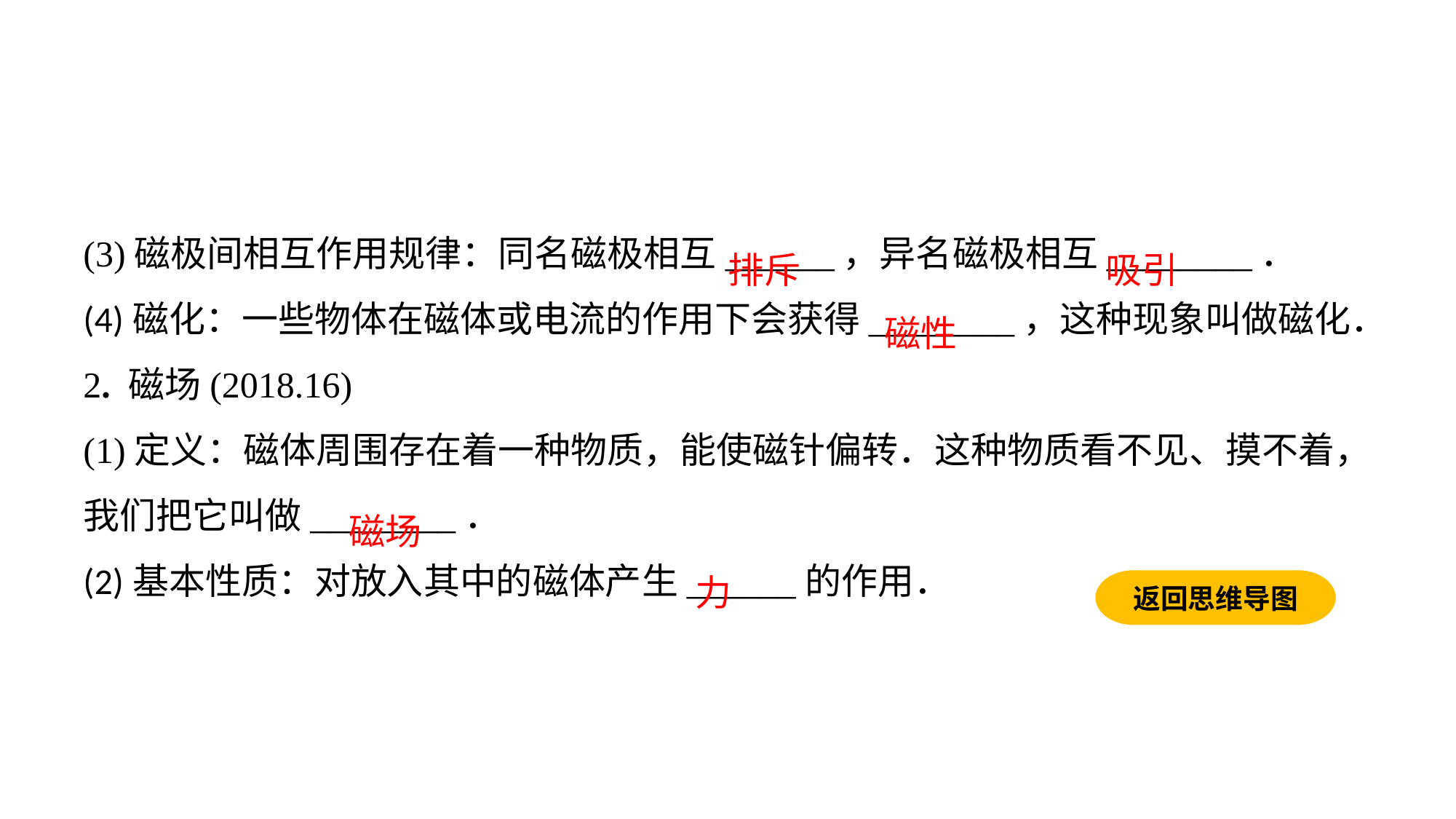

(3)磁极间相互作用规律：同名磁极相互______，异名磁极相互________．(4)磁化：一些物体在磁体或电流的作用下会获得________，这种现象叫做磁化．
2. 磁场(2018.16)(1)定义：磁体周围存在着一种物质，能使磁针偏转．这种物质看不见、摸不着，我们把它叫做________．(2)基本性质：对放入其中的磁体产生______的作用．
排斥
吸引
磁性
磁场
力
返回思维导图